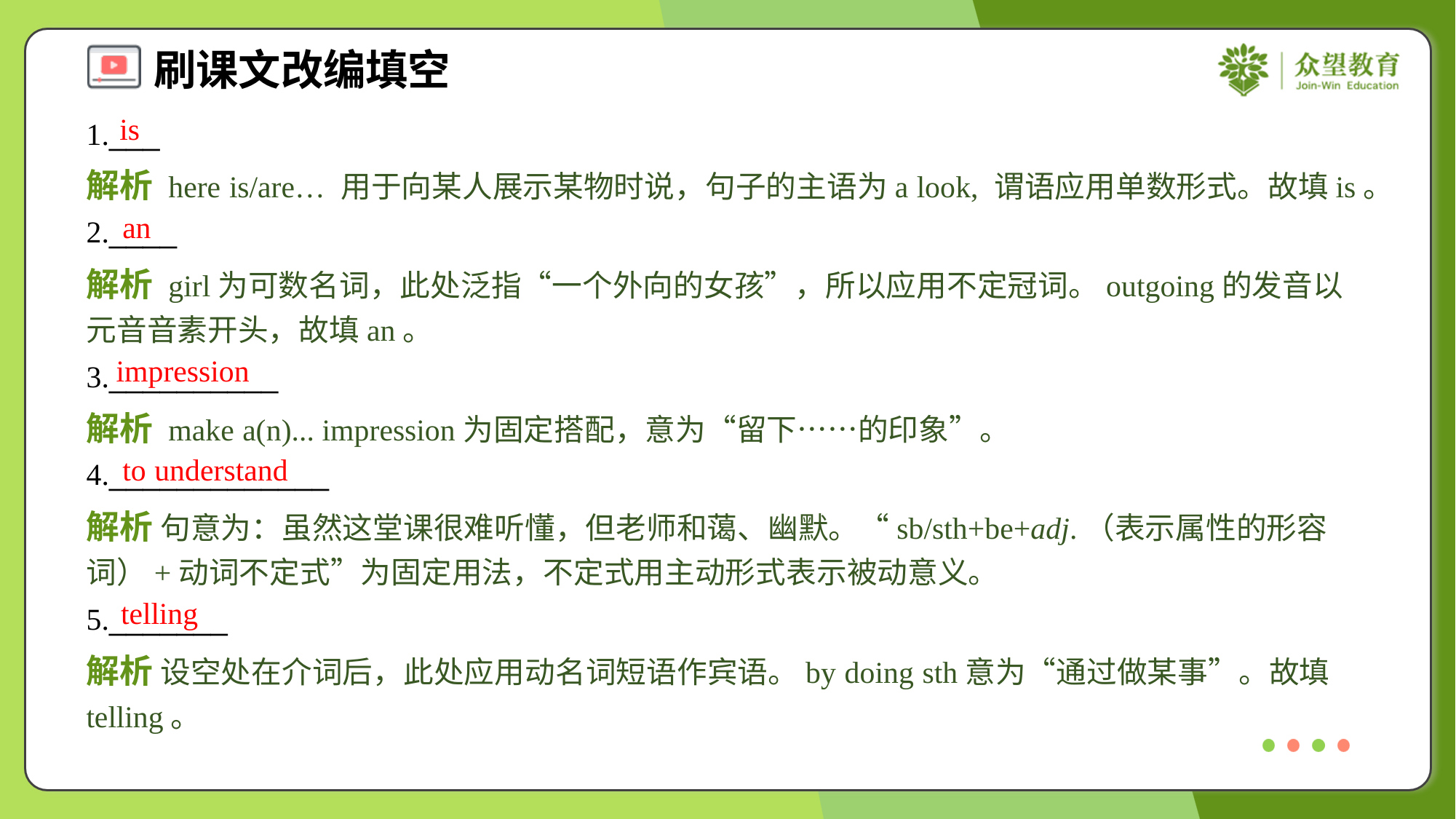

is
1.___
解析 here is/are… 用于向某人展示某物时说，句子的主语为a look, 谓语应用单数形式。故填is。
an
2.____
解析 girl为可数名词，此处泛指“一个外向的女孩”，所以应用不定冠词。outgoing的发音以元音音素开头，故填an。
impression
3.__________
解析 make a(n)... impression为固定搭配，意为“留下……的印象”。
to understand
4._____________
解析 句意为：虽然这堂课很难听懂，但老师和蔼、幽默。“sb/sth+be+adj.（表示属性的形容词）+动词不定式”为固定用法，不定式用主动形式表示被动意义。
telling
5._______
解析 设空处在介词后，此处应用动名词短语作宾语。by doing sth意为“通过做某事”。故填telling。